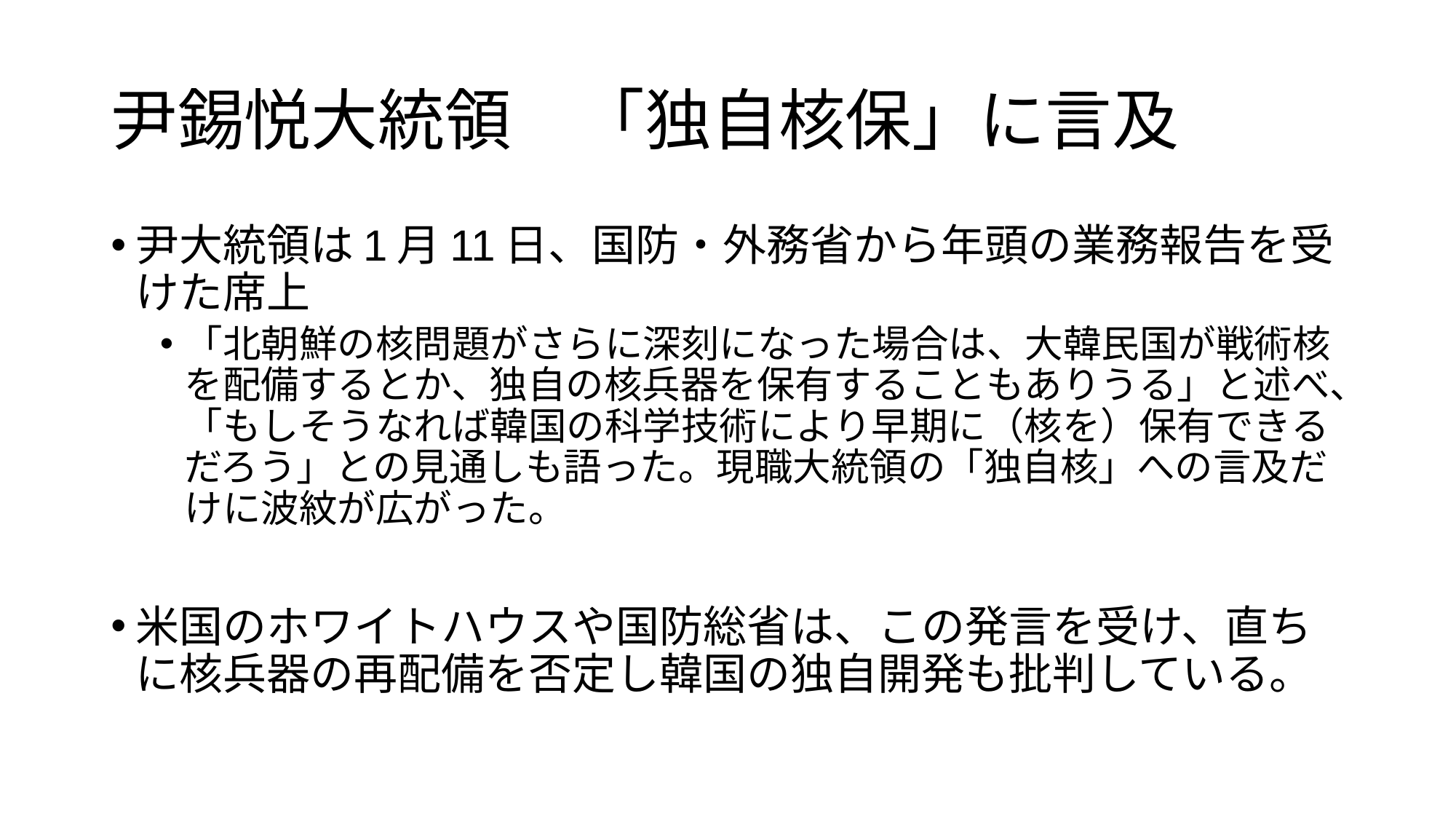

# 尹錫悦大統領　「独自核保」に言及
尹大統領は1月11日、国防・外務省から年頭の業務報告を受けた席上
「北朝鮮の核問題がさらに深刻になった場合は、大韓民国が戦術核を配備するとか、独自の核兵器を保有することもありうる」と述べ、「もしそうなれば韓国の科学技術により早期に（核を）保有できるだろう」との見通しも語った。現職大統領の「独自核」への言及だけに波紋が広がった。

米国のホワイトハウスや国防総省は、この発言を受け、直ちに核兵器の再配備を否定し韓国の独自開発も批判している。